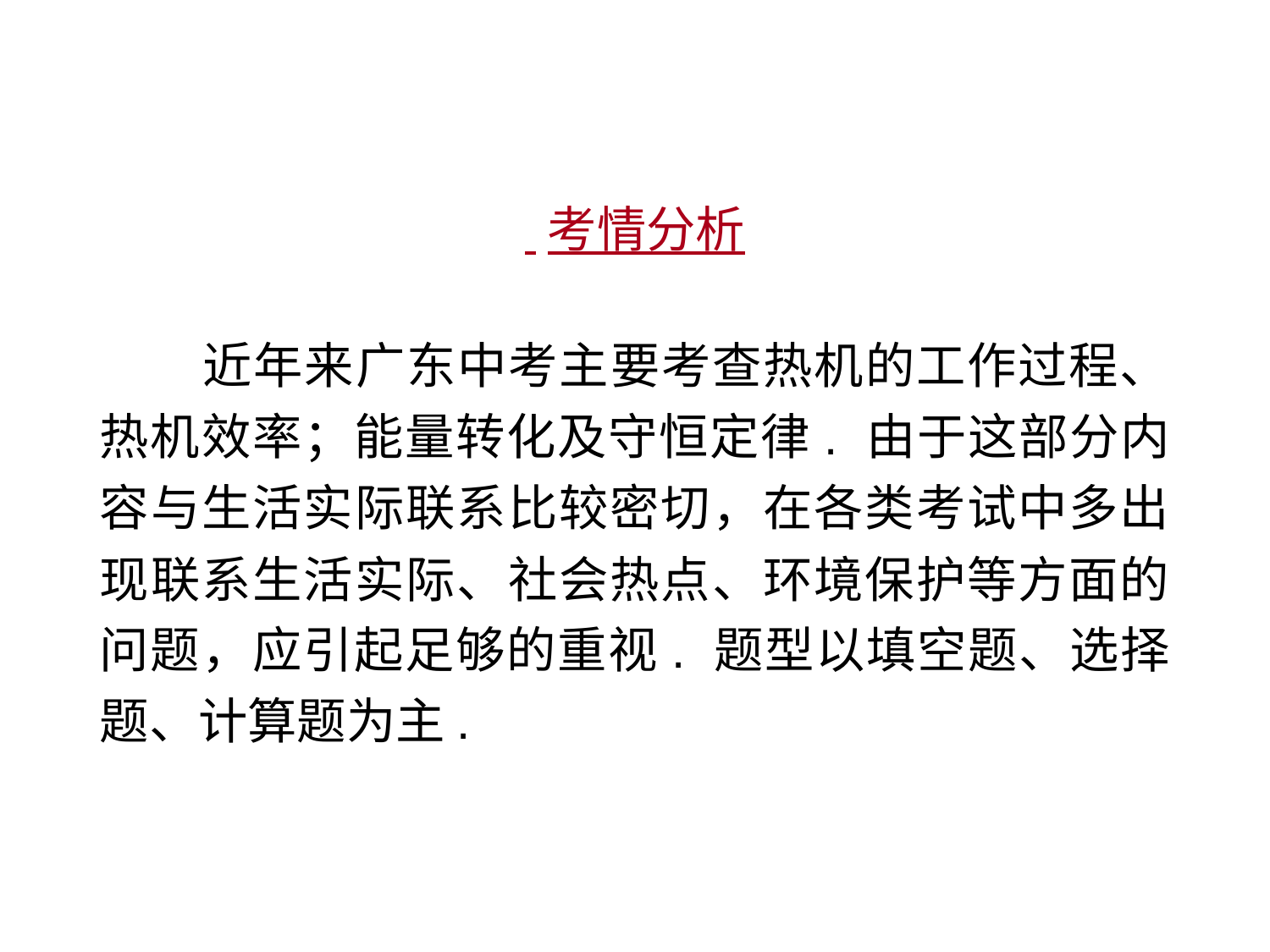

考情分析
近年来广东中考主要考查热机的工作过程、热机效率；能量转化及守恒定律. 由于这部分内容与生活实际联系比较密切，在各类考试中多出现联系生活实际、社会热点、环境保护等方面的问题，应引起足够的重视. 题型以填空题、选择题、计算题为主.